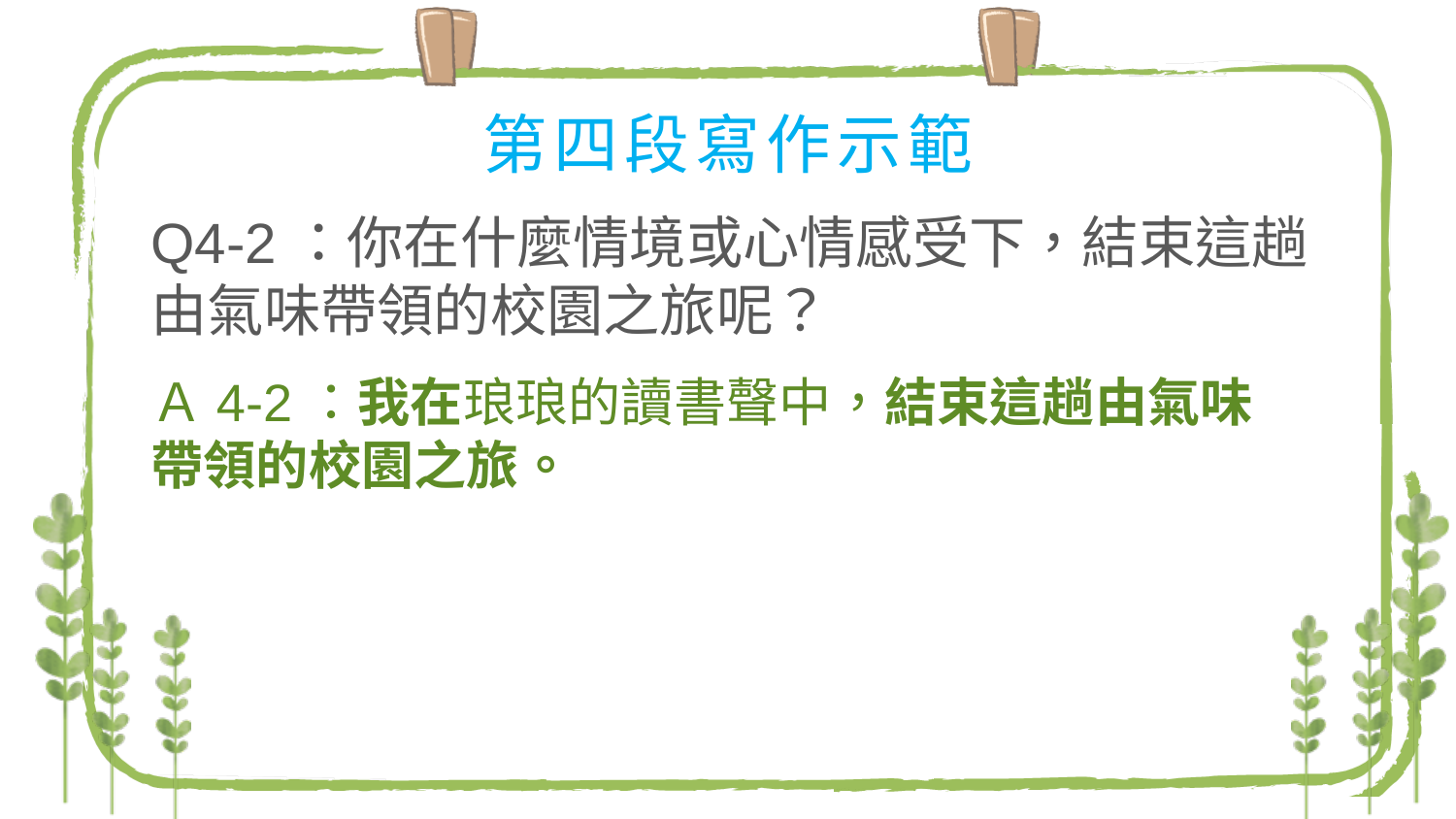

第四段寫作示範
Q4-2：你在什麼情境或心情感受下，結束這趟由氣味帶領的校園之旅呢？
Ａ4-2：我在琅琅的讀書聲中，結束這趟由氣味帶領的校園之旅。